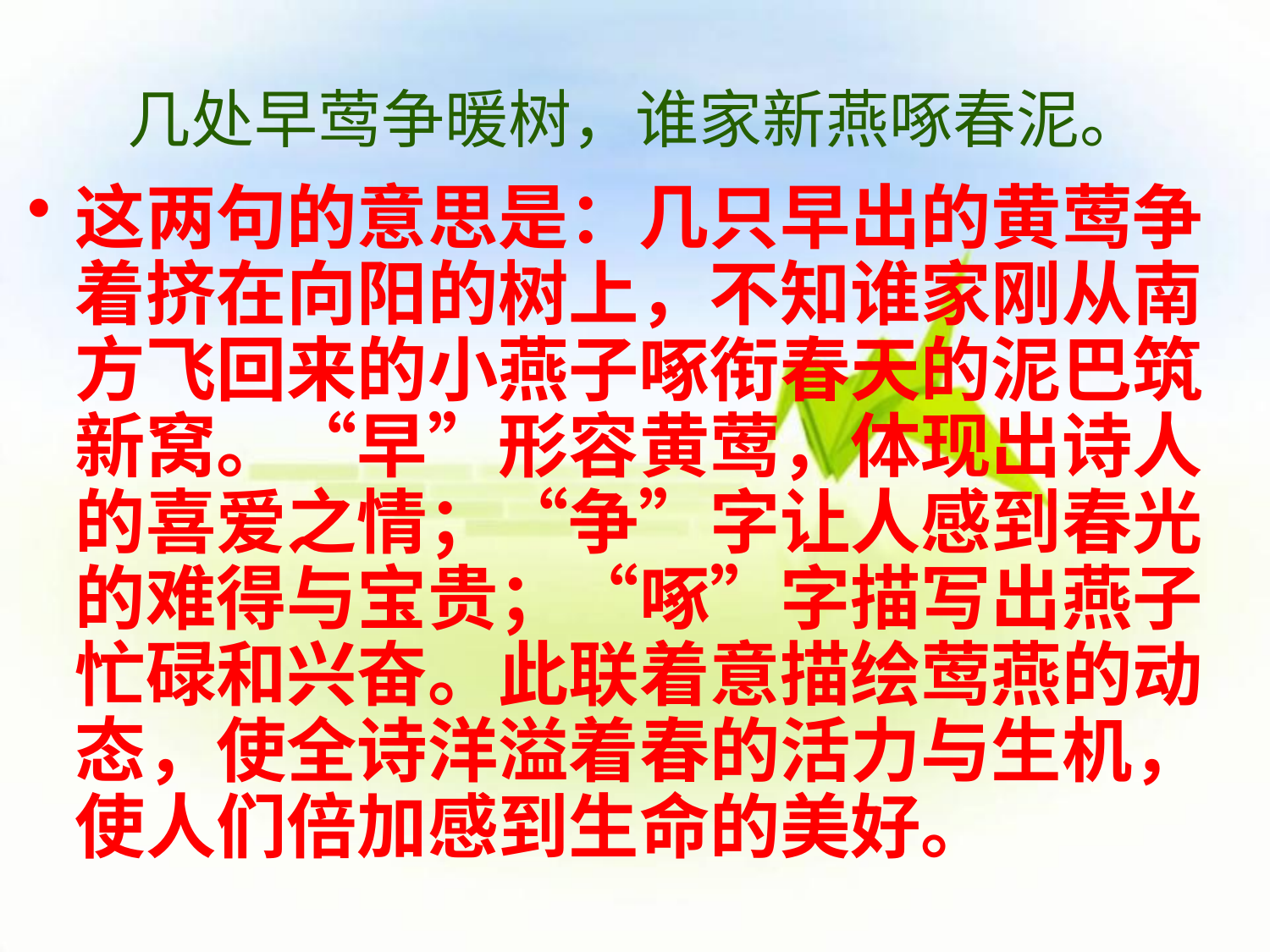

# 几处早莺争暖树，谁家新燕啄春泥。
这两句的意思是：几只早出的黄莺争着挤在向阳的树上，不知谁家刚从南方飞回来的小燕子啄衔春天的泥巴筑新窝。“早”形容黄莺，体现出诗人的喜爱之情；“争”字让人感到春光的难得与宝贵；“啄”字描写出燕子忙碌和兴奋。此联着意描绘莺燕的动态，使全诗洋溢着春的活力与生机，使人们倍加感到生命的美好。